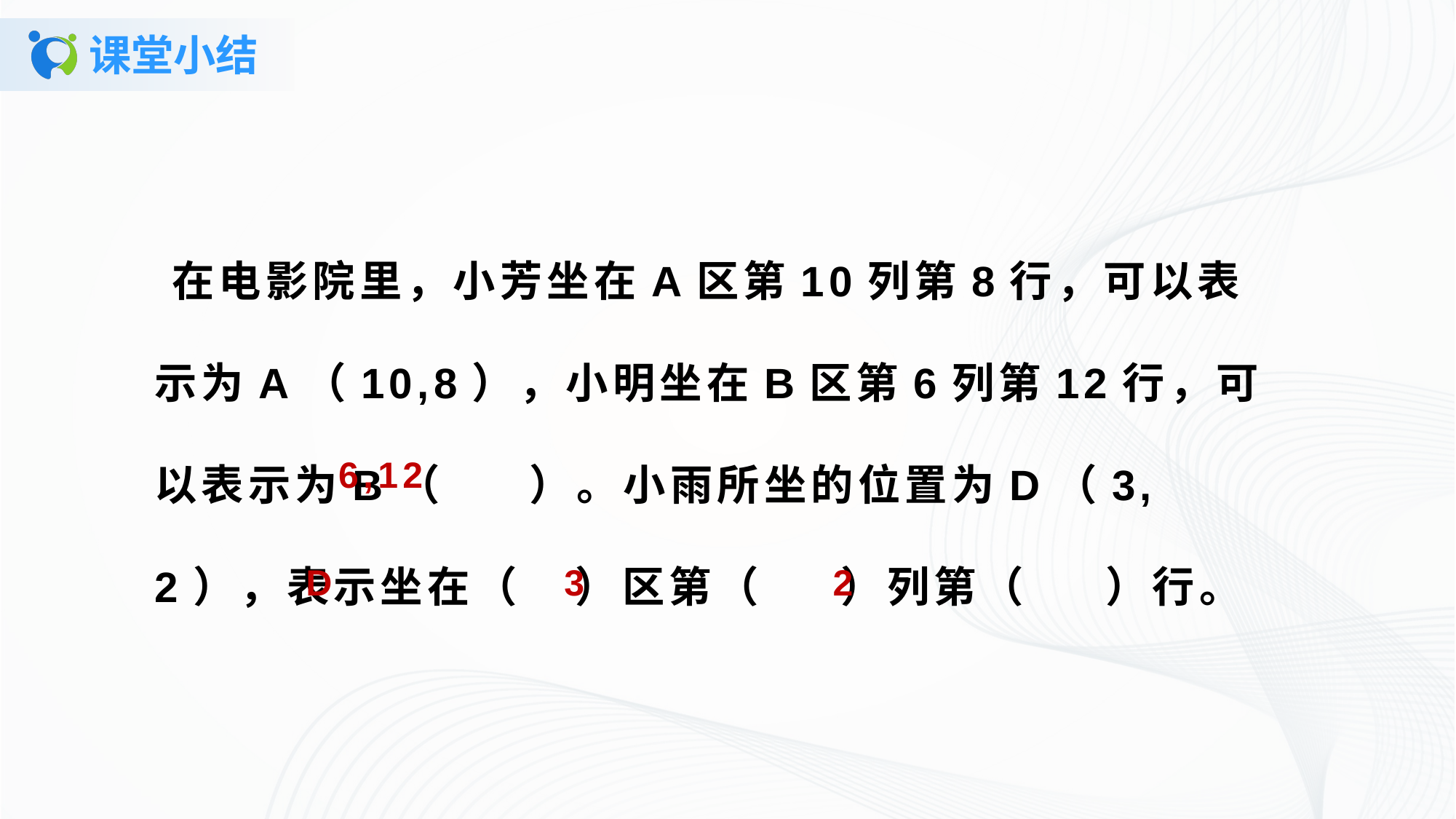

# 课堂小结
 在电影院里，小芳坐在A区第10列第8行，可以表示为A（10,8），小明坐在B区第6列第12行，可以表示为B（      ）。小雨所坐的位置为D（3,2），表示坐在（   ）区第（   ）列第（   ）行。
6,12
D
3
2